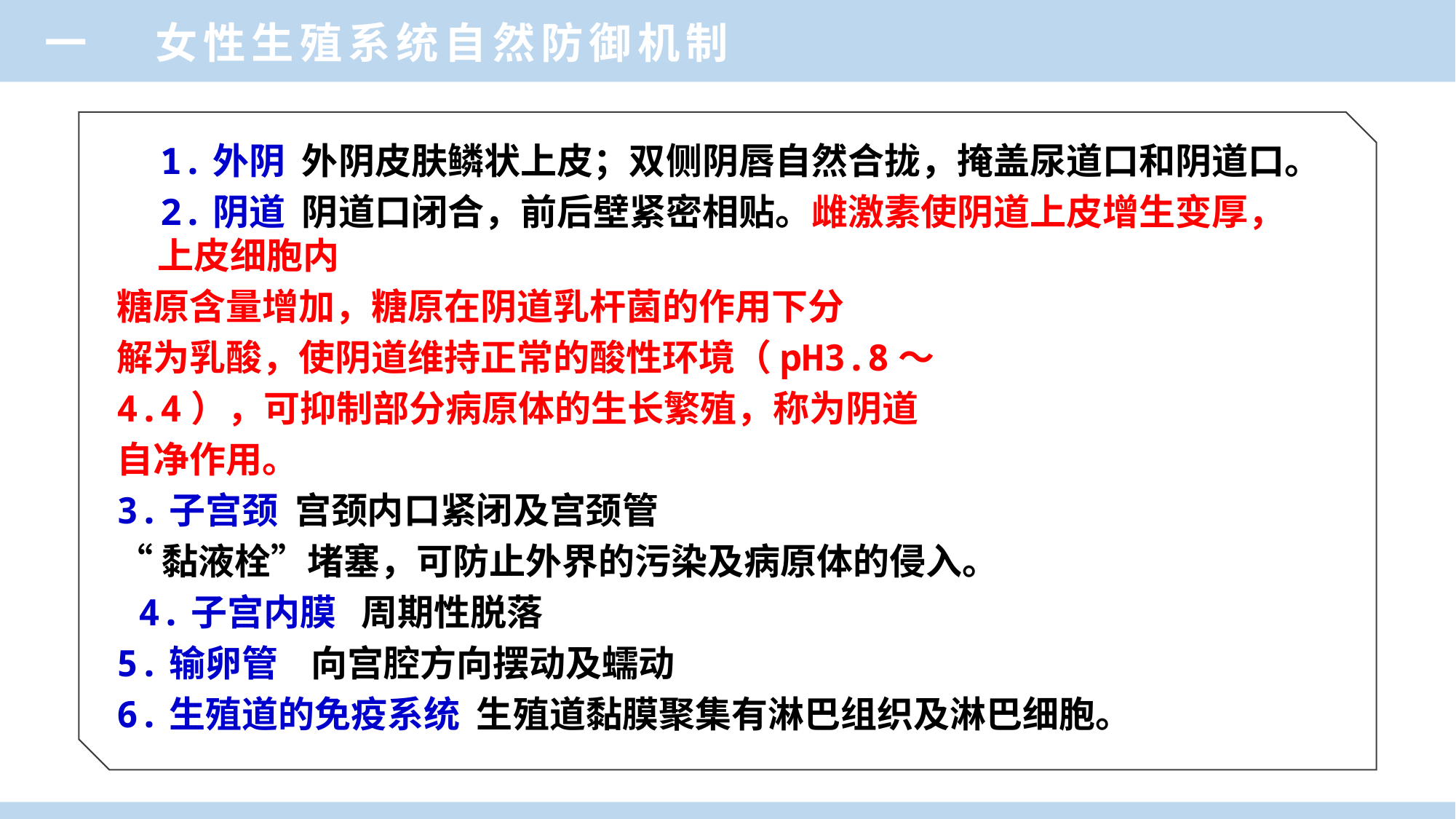

一    女性生殖系统自然防御机制

  1.外阴  外阴皮肤鳞状上皮；双侧阴唇自然合拢，掩盖尿道口和阴道口。
  2.阴道  阴道口闭合，前后壁紧密相贴。雌激素使阴道上皮增生变厚，上皮细胞内
糖原含量增加，糖原在阴道乳杆菌的作用下分
解为乳酸，使阴道维持正常的酸性环境（pH3.8～
4.4），可抑制部分病原体的生长繁殖，称为阴道
自净作用。
3.子宫颈  宫颈内口紧闭及宫颈管
“黏液栓”堵塞，可防止外界的污染及病原体的侵入。
 4.子宫内膜   周期性脱落
5.输卵管    向宫腔方向摆动及蠕动
6.生殖道的免疫系统  生殖道黏膜聚集有淋巴组织及淋巴细胞。